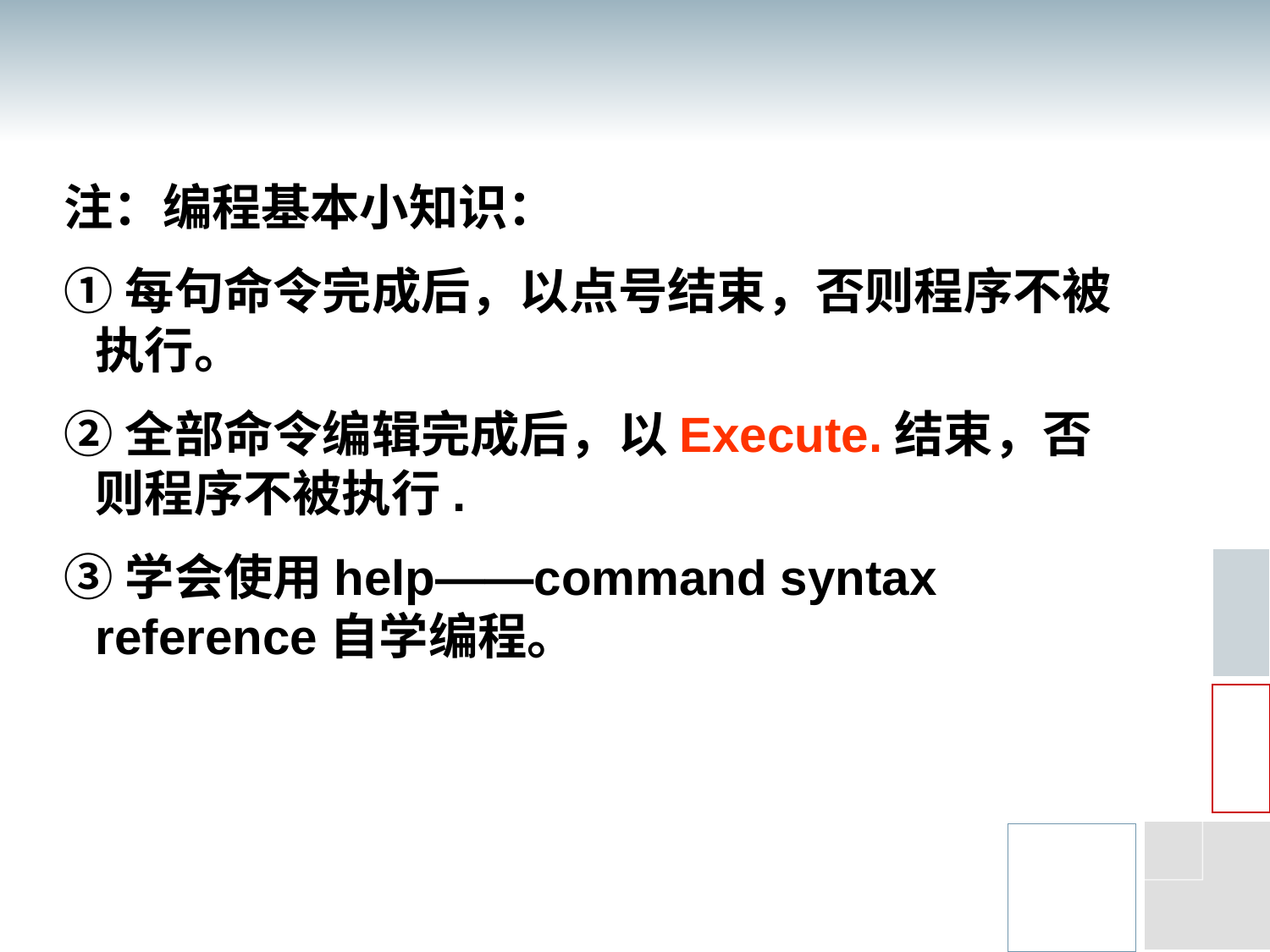

#
注：编程基本小知识：
①每句命令完成后，以点号结束，否则程序不被执行。
②全部命令编辑完成后，以Execute.结束，否则程序不被执行.
③学会使用help——command syntax reference自学编程。